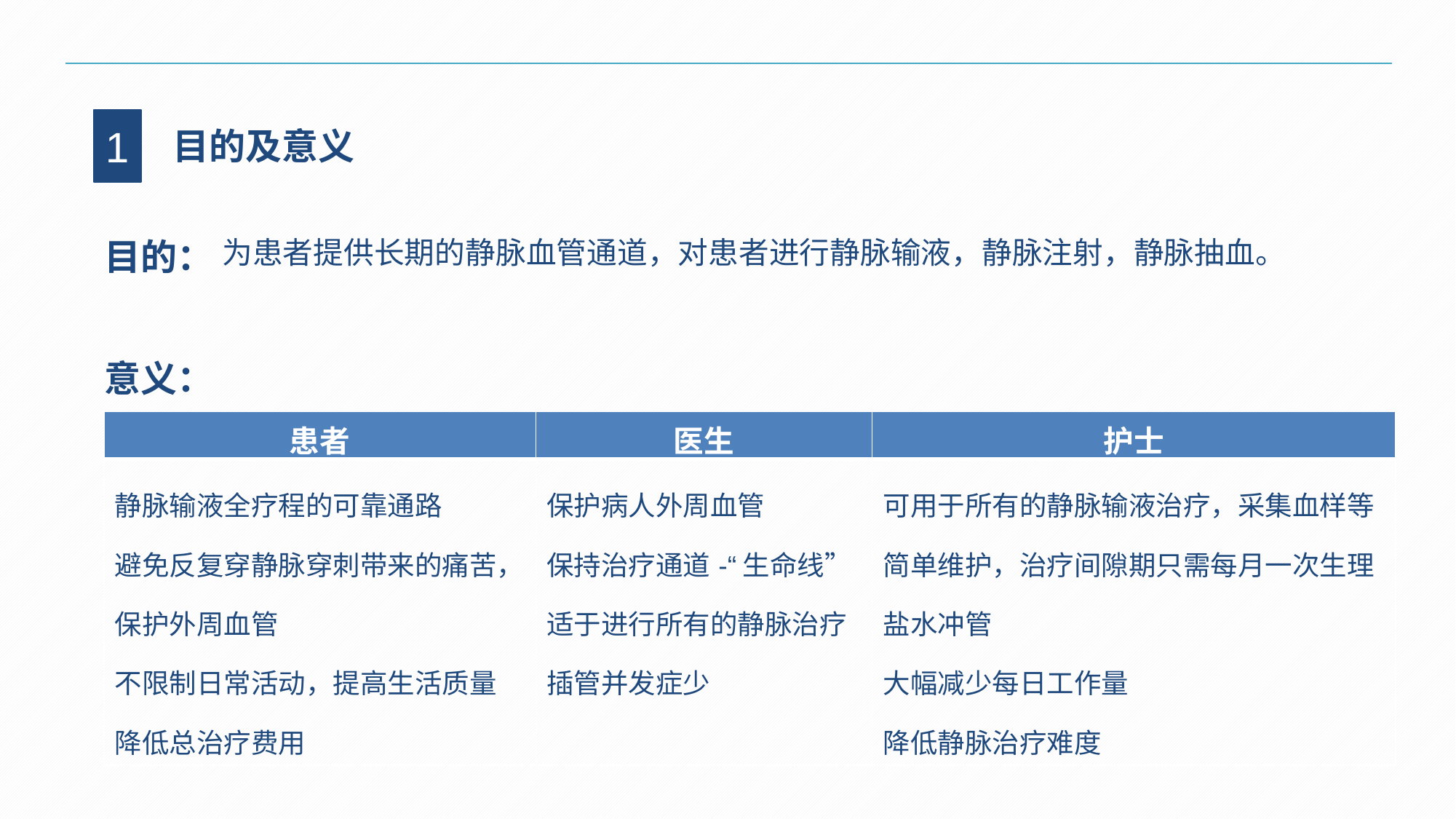

1
目的及意义
目的：
为患者提供长期的静脉血管通道，对患者进行静脉输液，静脉注射，静脉抽血。
意义：
| 患者 | 医生 | 护士 |
| --- | --- | --- |
| 静脉输液全疗程的可靠通路 避免反复穿静脉穿刺带来的痛苦，保护外周血管 不限制日常活动，提高生活质量 降低总治疗费用 | 保护病人外周血管 保持治疗通道-“生命线” 适于进行所有的静脉治疗 插管并发症少 | 可用于所有的静脉输液治疗，采集血样等 简单维护，治疗间隙期只需每月一次生理盐水冲管 大幅减少每日工作量 降低静脉治疗难度 |